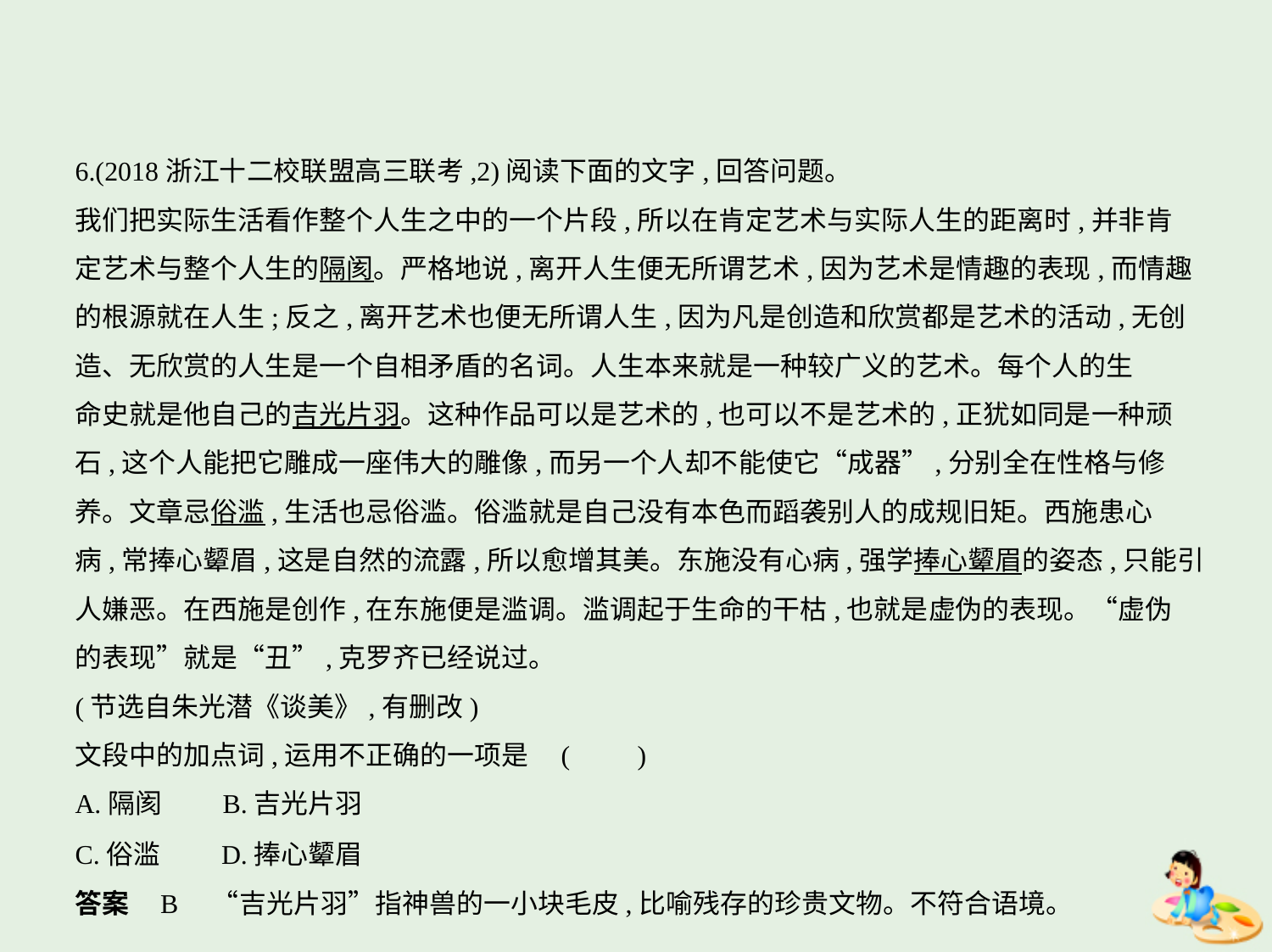

6.(2018浙江十二校联盟高三联考,2)阅读下面的文字,回答问题。
我们把实际生活看作整个人生之中的一个片段,所以在肯定艺术与实际人生的距离时,并非肯
定艺术与整个人生的隔阂。严格地说,离开人生便无所谓艺术,因为艺术是情趣的表现,而情趣
的根源就在人生;反之,离开艺术也便无所谓人生,因为凡是创造和欣赏都是艺术的活动,无创
造、无欣赏的人生是一个自相矛盾的名词。人生本来就是一种较广义的艺术。每个人的生
命史就是他自己的吉光片羽。这种作品可以是艺术的,也可以不是艺术的,正犹如同是一种顽
石,这个人能把它雕成一座伟大的雕像,而另一个人却不能使它“成器”,分别全在性格与修
养。文章忌俗滥,生活也忌俗滥。俗滥就是自己没有本色而蹈袭别人的成规旧矩。西施患心
病,常捧心颦眉,这是自然的流露,所以愈增其美。东施没有心病,强学捧心颦眉的姿态,只能引
人嫌恶。在西施是创作,在东施便是滥调。滥调起于生命的干枯,也就是虚伪的表现。“虚伪
的表现”就是“丑”,克罗齐已经说过。
(节选自朱光潜《谈美》,有删改)
文段中的加点词,运用不正确的一项是 (　　)
A.隔阂　　B.吉光片羽
C.俗滥　　D.捧心颦眉
答案    B　“吉光片羽”指神兽的一小块毛皮,比喻残存的珍贵文物。不符合语境。